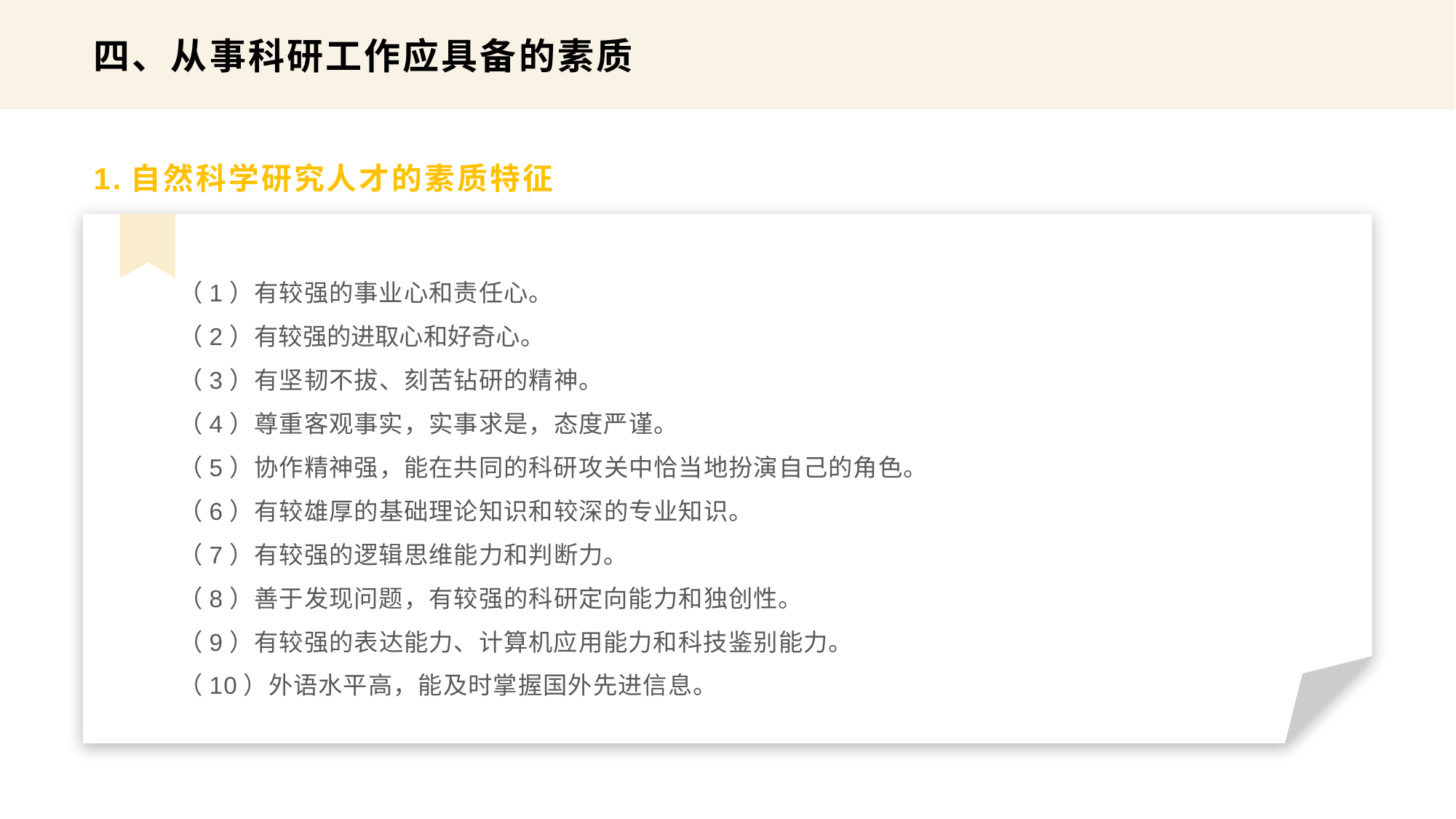

四、从事科研工作应具备的素质
1.自然科学研究人才的素质特征

（1）有较强的事业心和责任心。
（2）有较强的进取心和好奇心。
（3）有坚韧不拔、刻苦钻研的精神。
（4）尊重客观事实，实事求是，态度严谨。
（5）协作精神强，能在共同的科研攻关中恰当地扮演自己的角色。
（6）有较雄厚的基础理论知识和较深的专业知识。
（7）有较强的逻辑思维能力和判断力。
（8）善于发现问题，有较强的科研定向能力和独创性。
（9）有较强的表达能力、计算机应用能力和科技鉴别能力。
（10）外语水平高，能及时掌握国外先进信息。